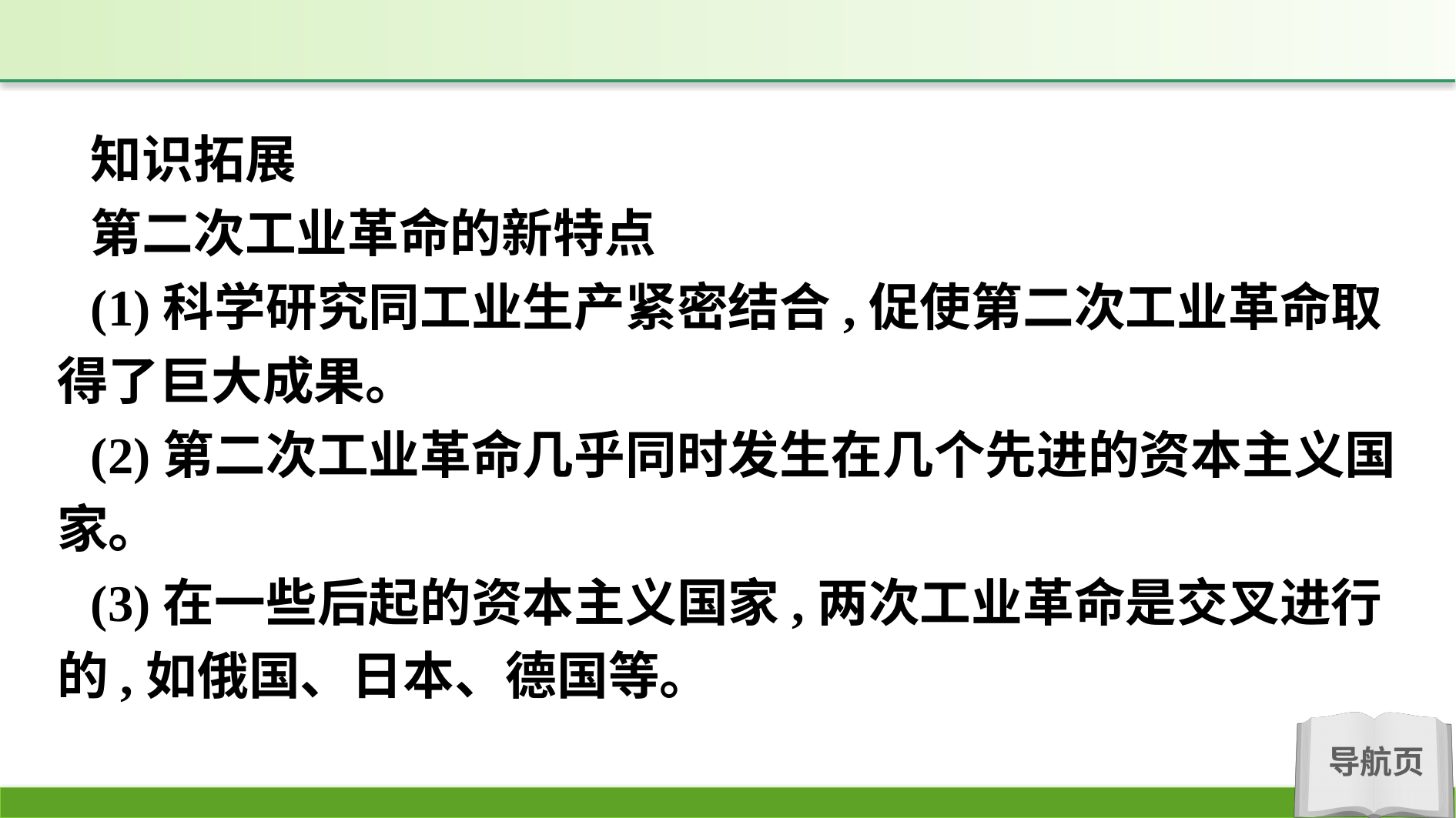

知识拓展
第二次工业革命的新特点
(1)科学研究同工业生产紧密结合,促使第二次工业革命取得了巨大成果。
(2)第二次工业革命几乎同时发生在几个先进的资本主义国家。
(3)在一些后起的资本主义国家,两次工业革命是交叉进行的,如俄国、日本、德国等。